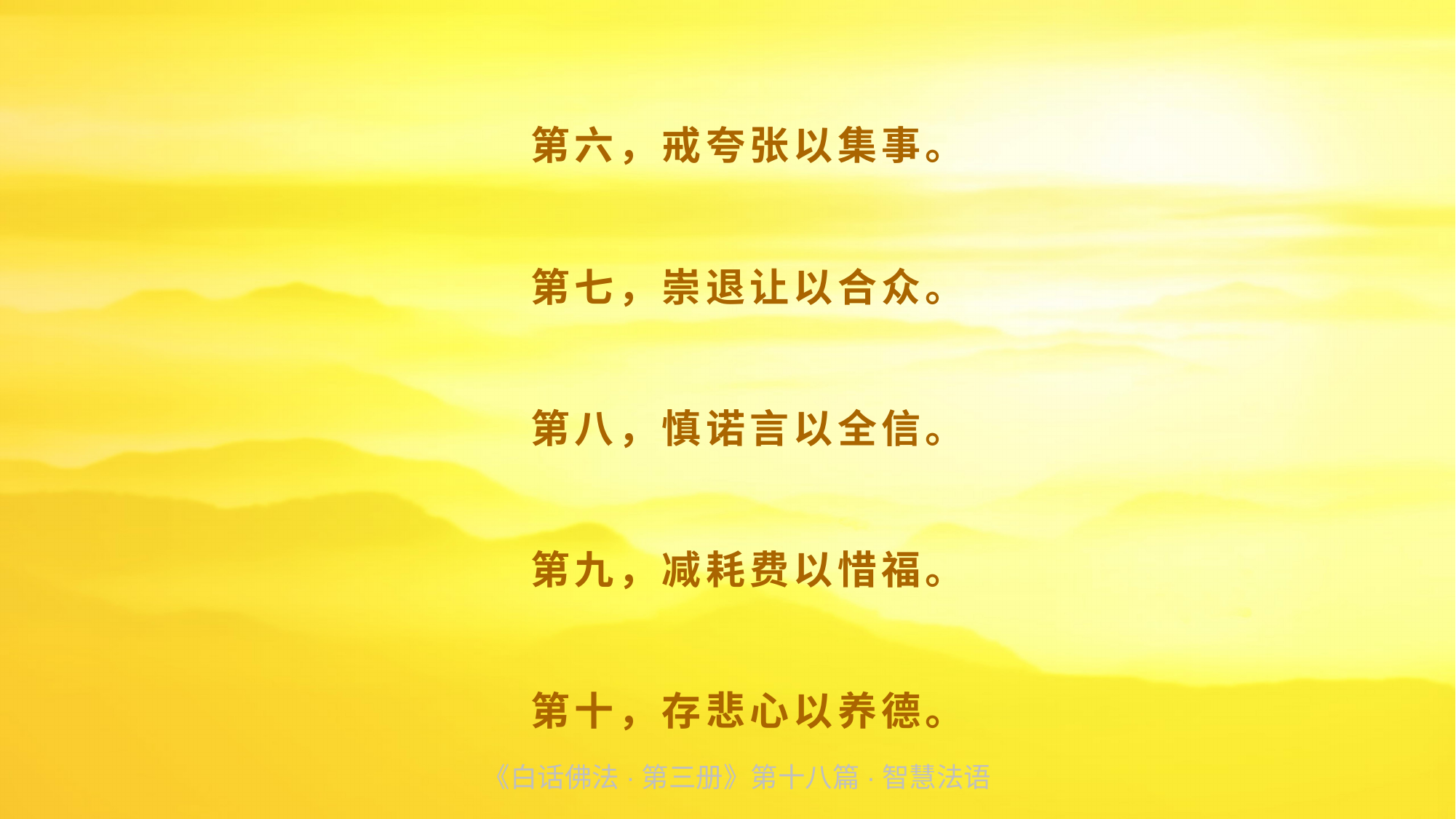

第六，戒夸张以集事。

第七，崇退让以合众。

第八，慎诺言以全信。

第九，减耗费以惜福。

第十，存悲心以养德。
  《白话佛法·第三册》第十八篇·智慧法语